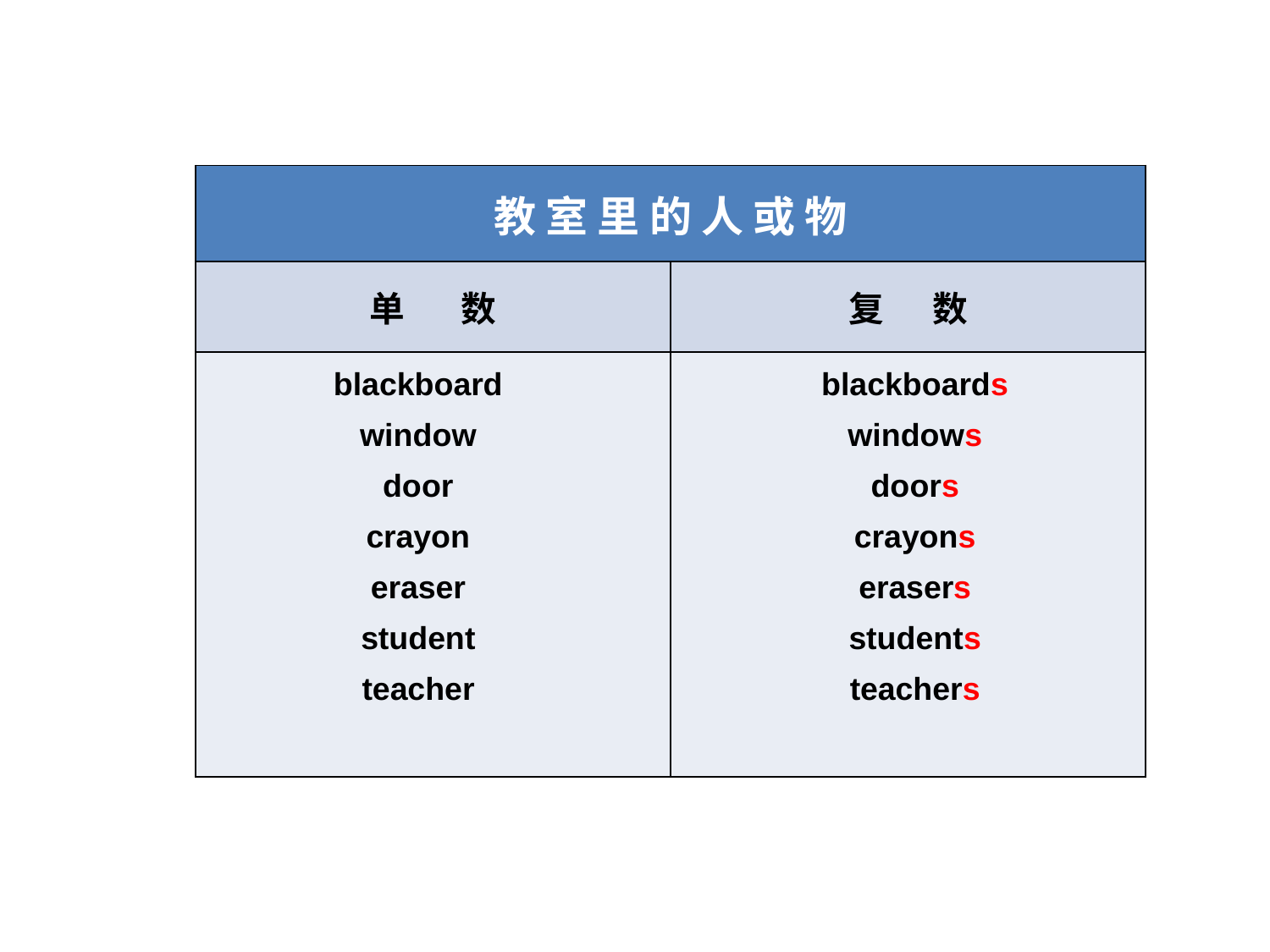

| 教 室 里 的 人 或 物 |  |
| --- | --- |
| 单 数 | 复 数 |
|  |  |
blackboard
blackboards
window
windows
door
doors
crayon
crayons
eraser
erasers
student
students
teacher
teachers